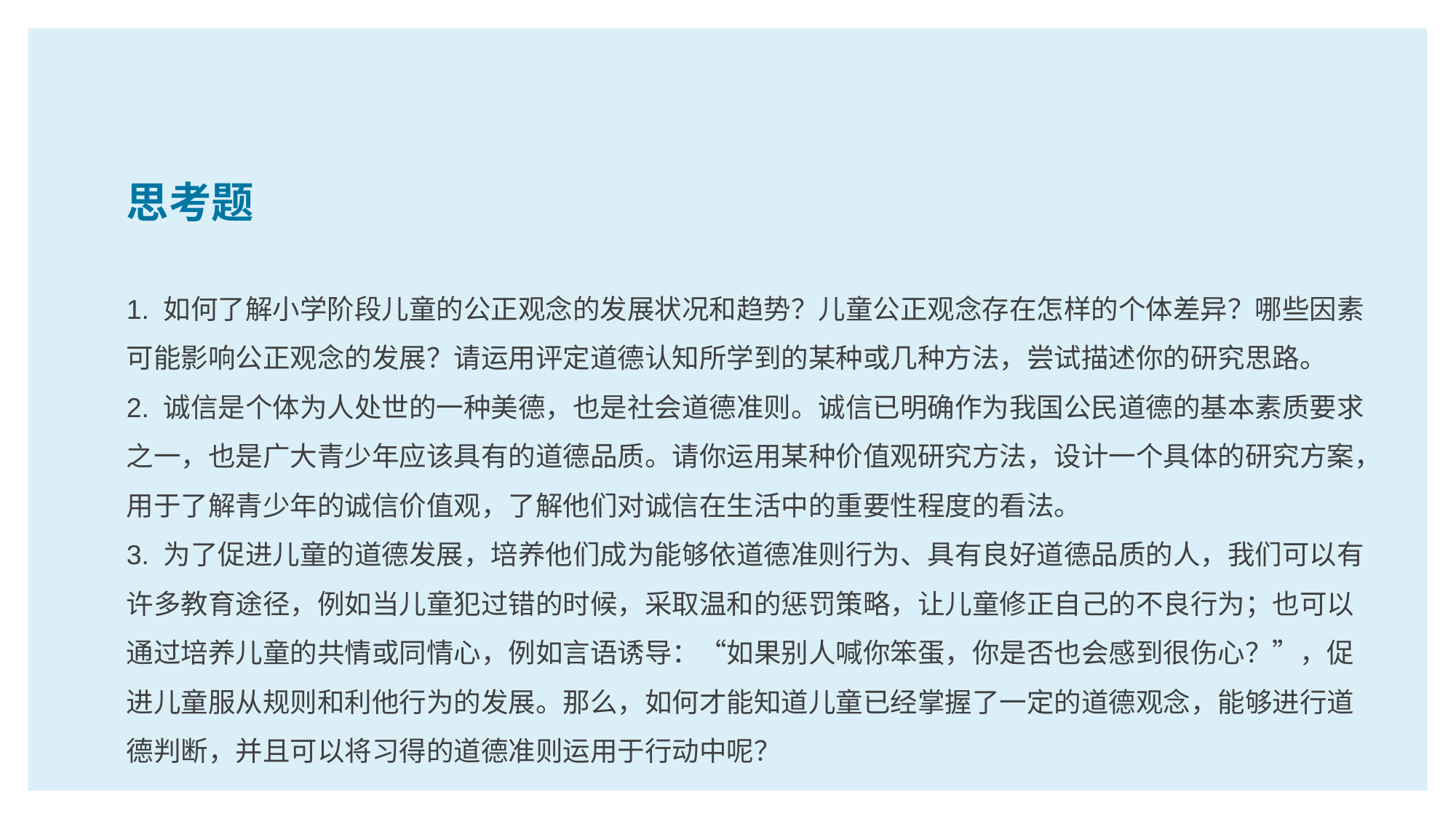

思考题

1. 如何了解小学阶段儿童的公正观念的发展状况和趋势？儿童公正观念存在怎样的个体差异？哪些因素可能影响公正观念的发展？请运用评定道德认知所学到的某种或几种方法，尝试描述你的研究思路。
2. 诚信是个体为人处世的一种美德，也是社会道德准则。诚信已明确作为我国公民道德的基本素质要求之一，也是广大青少年应该具有的道德品质。请你运用某种价值观研究方法，设计一个具体的研究方案，用于了解青少年的诚信价值观，了解他们对诚信在生活中的重要性程度的看法。
3. 为了促进儿童的道德发展，培养他们成为能够依道德准则行为、具有良好道德品质的人，我们可以有许多教育途径，例如当儿童犯过错的时候，采取温和的惩罚策略，让儿童修正自己的不良行为；也可以通过培养儿童的共情或同情心，例如言语诱导：“如果别人喊你笨蛋，你是否也会感到很伤心？”，促进儿童服从规则和利他行为的发展。那么，如何才能知道儿童已经掌握了一定的道德观念，能够进行道德判断，并且可以将习得的道德准则运用于行动中呢？